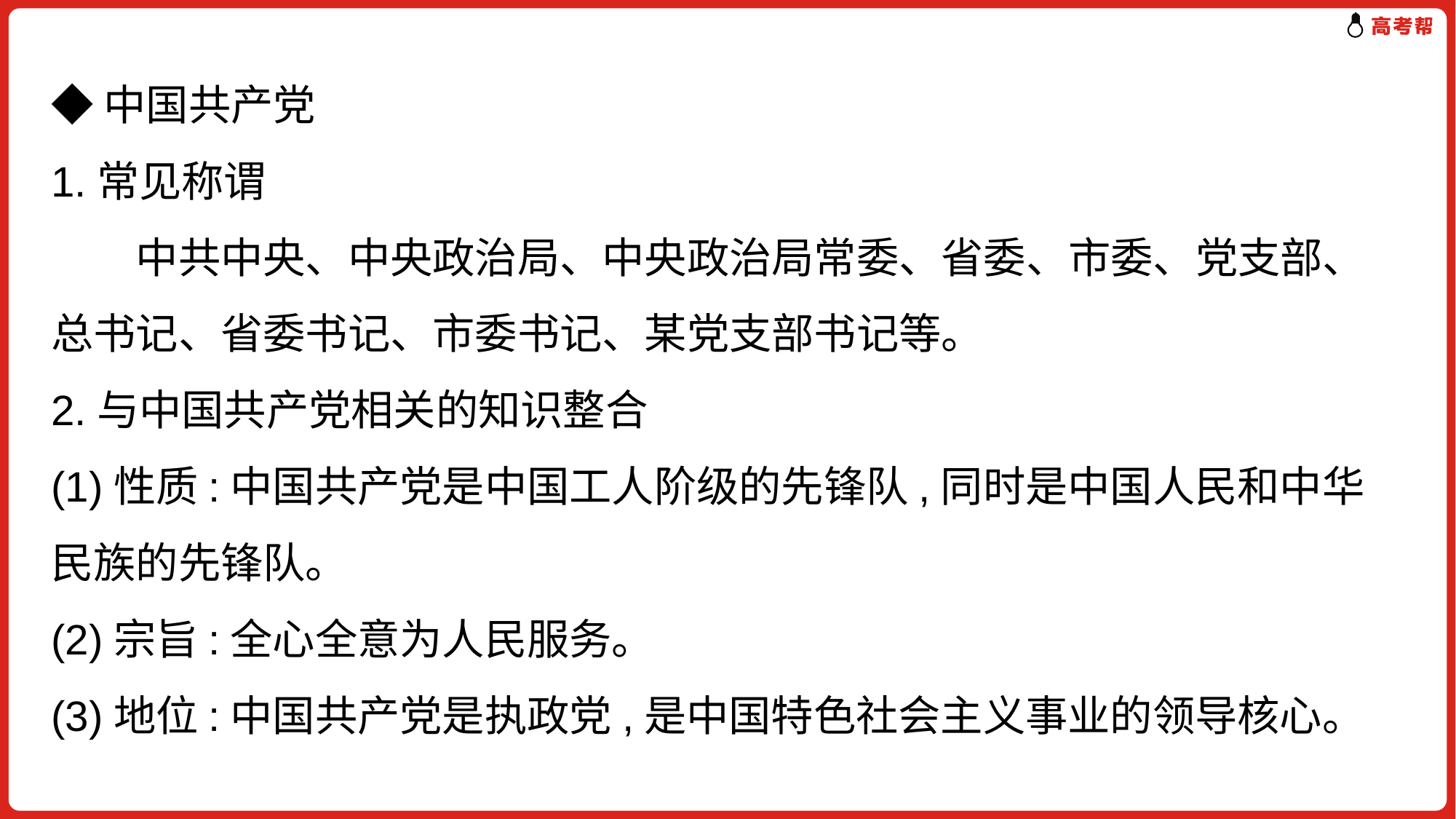

# ◆中国共产党 1.常见称谓 　　中共中央、中央政治局、中央政治局常委、省委、市委、党支部、总书记、省委书记、市委书记、某党支部书记等。 2.与中国共产党相关的知识整合 (1)性质:中国共产党是中国工人阶级的先锋队,同时是中国人民和中华民族的先锋队。 (2)宗旨:全心全意为人民服务。 (3)地位:中国共产党是执政党,是中国特色社会主义事业的领导核心。